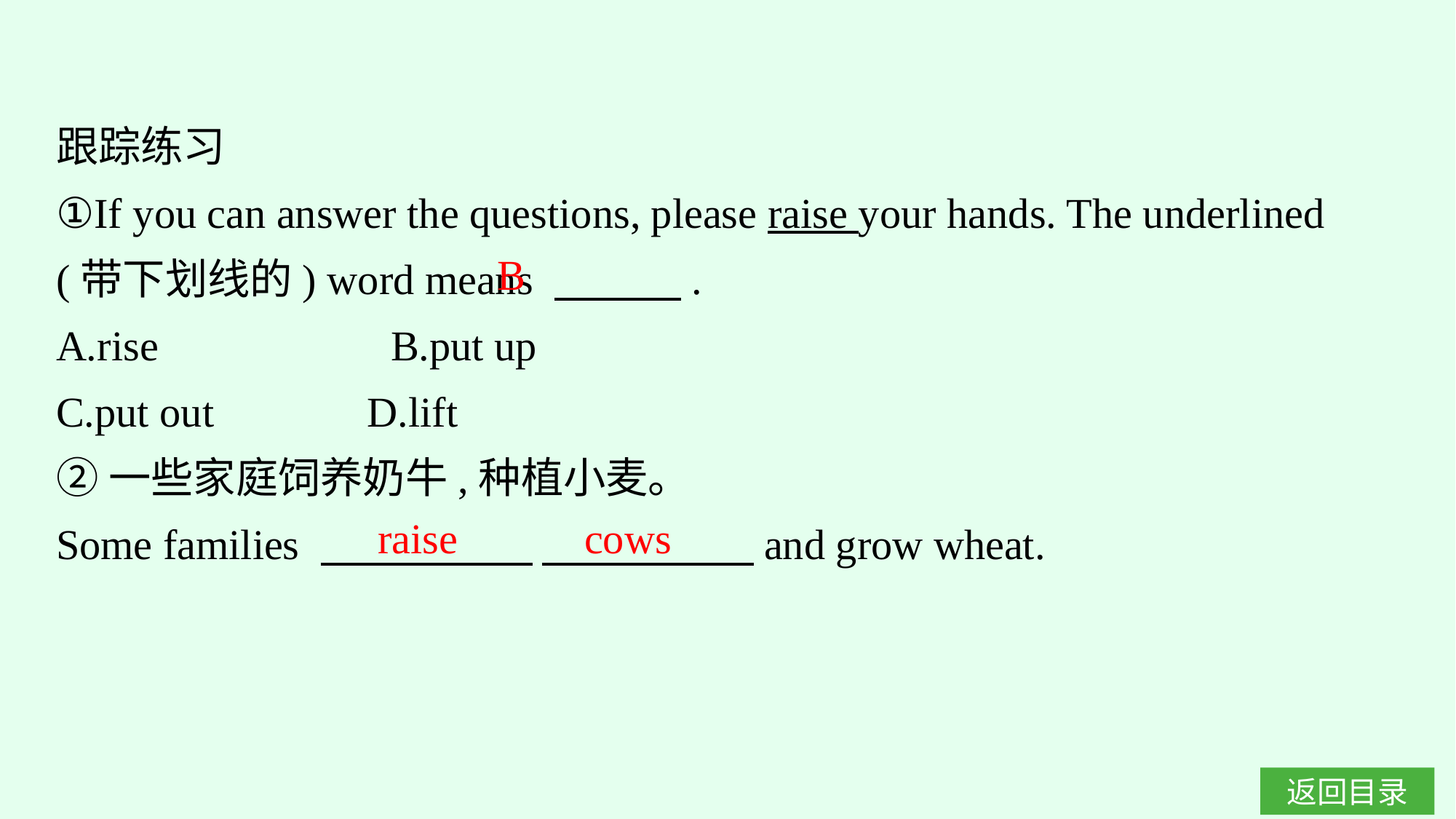

跟踪练习
①If you can answer the questions, please raise your hands. The underlined (带下划线的) word means 　　　.
A.rise　　　　　B.put up
C.put out	     D.lift
②一些家庭饲养奶牛,种植小麦。
Some families 　　　　　 　　　　　and grow wheat.
B
raise            cows